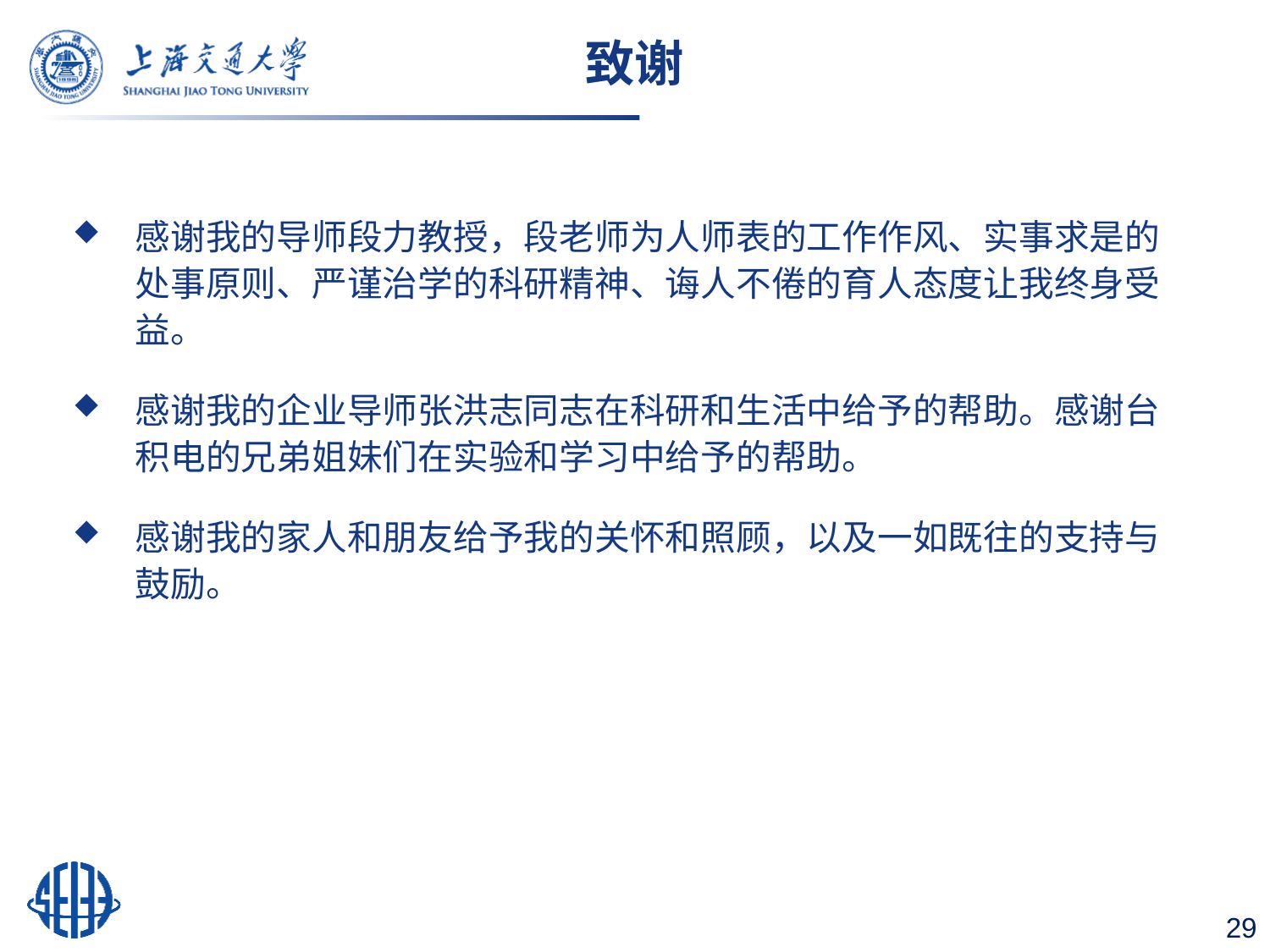

# 致谢

感谢我的导师段力教授，段老师为人师表的工作作风、实事求是的处事原则、严谨治学的科研精神、诲人不倦的育人态度让我终身受益。

感谢我的企业导师张洪志同志在科研和生活中给予的帮助。感谢台积电的兄弟姐妹们在实验和学习中给予的帮助。

感谢我的家人和朋友给予我的关怀和照顾，以及一如既往的支持与鼓励。
29